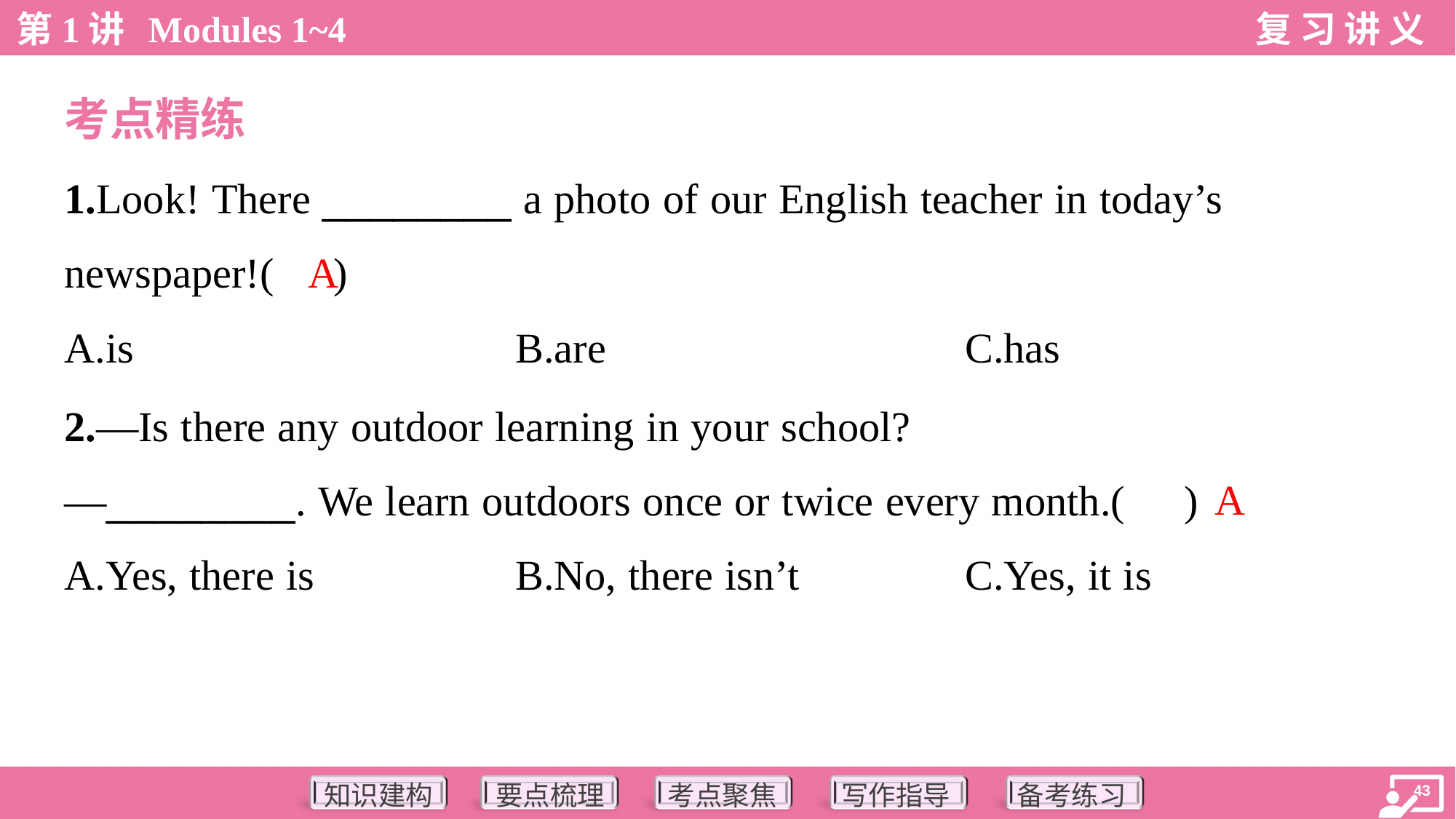

考点精练
1.Look! There ________ a photo of our English teacher in today’s
newspaper!(     )
A
A.is	B.are	C.has
2.—Is there any outdoor learning in your school?
—________. We learn outdoors once or twice every month.(     )
A
A.Yes, there is	B.No, there isn’t	C.Yes, it is